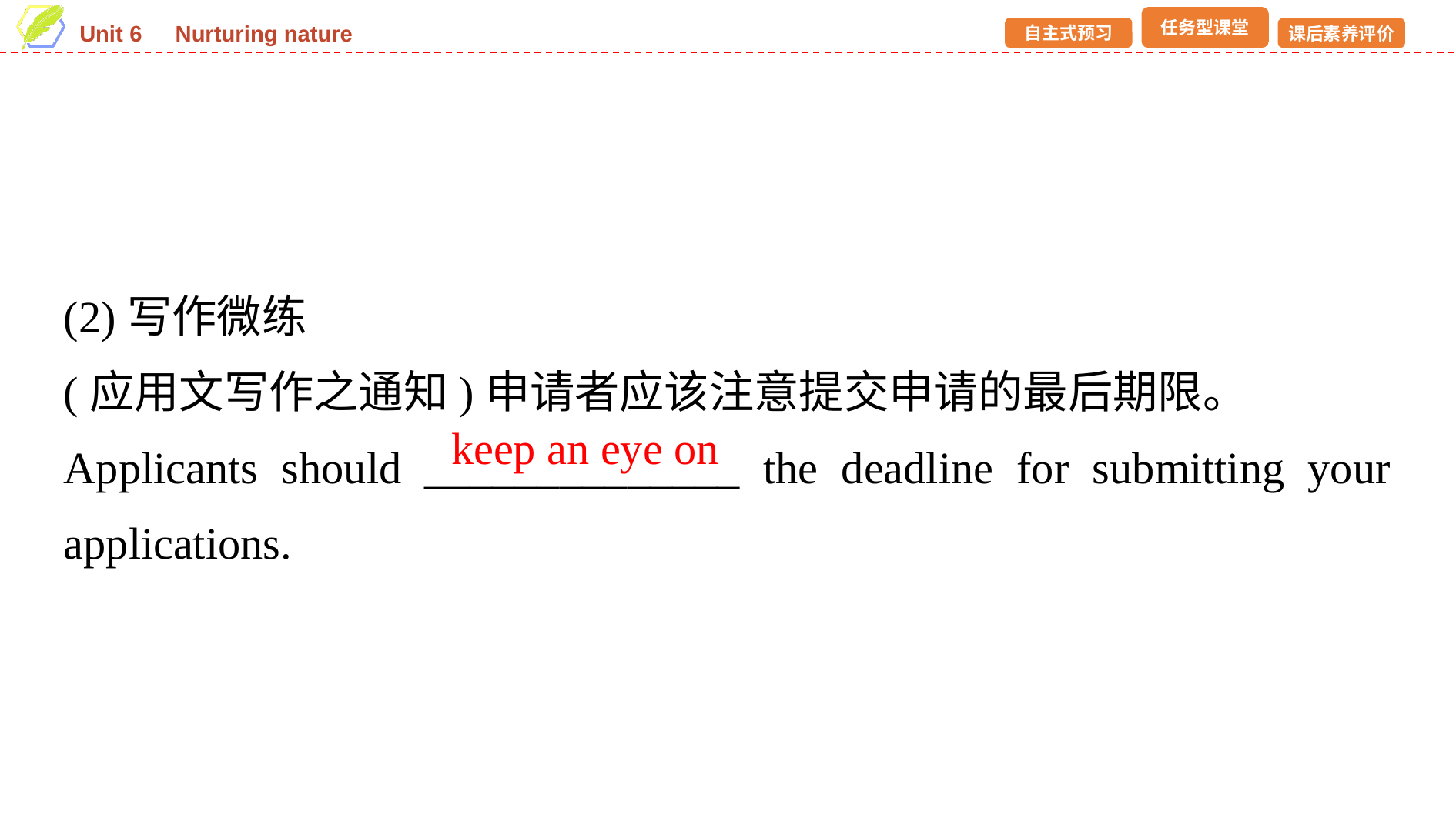

(2)写作微练
(应用文写作之通知)申请者应该注意提交申请的最后期限。
Applicants should ______________ the deadline for submitting your applications.
keep an eye on